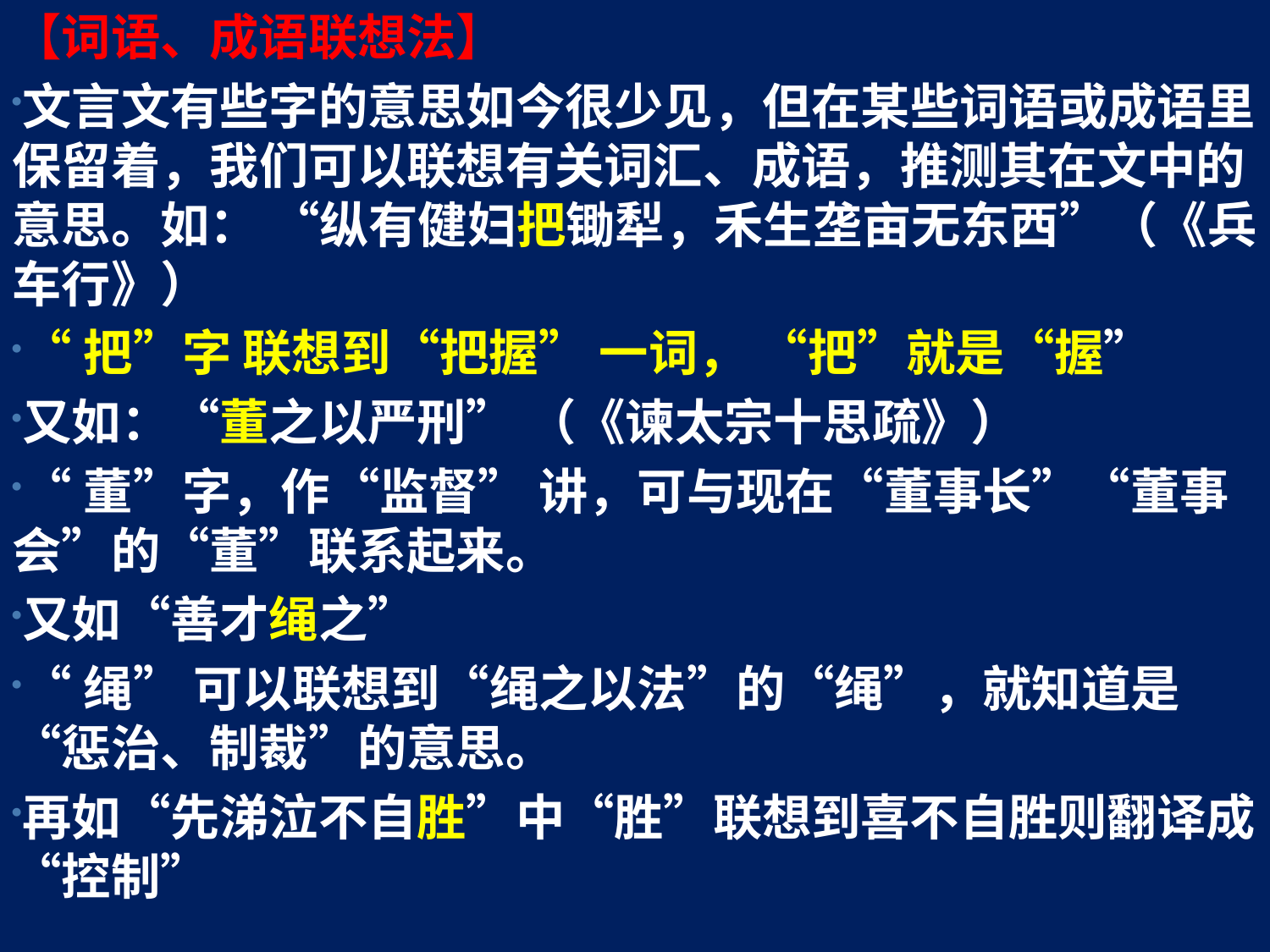

【词语、成语联想法】
文言文有些字的意思如今很少见，但在某些词语或成语里保留着，我们可以联想有关词汇、成语，推测其在文中的意思。如： “纵有健妇把锄犁，禾生垄亩无东西”（《兵车行》）
“把”字 联想到“把握” 一词， “把”就是“握”
又如：“董之以严刑” （《谏太宗十思疏》）
“董”字，作“监督” 讲，可与现在“董事长”“董事会”的“董”联系起来。
又如“善才绳之”
“绳” 可以联想到“绳之以法”的“绳”，就知道是 “惩治、制裁”的意思。
再如“先涕泣不自胜”中“胜”联想到喜不自胜则翻译成“控制”